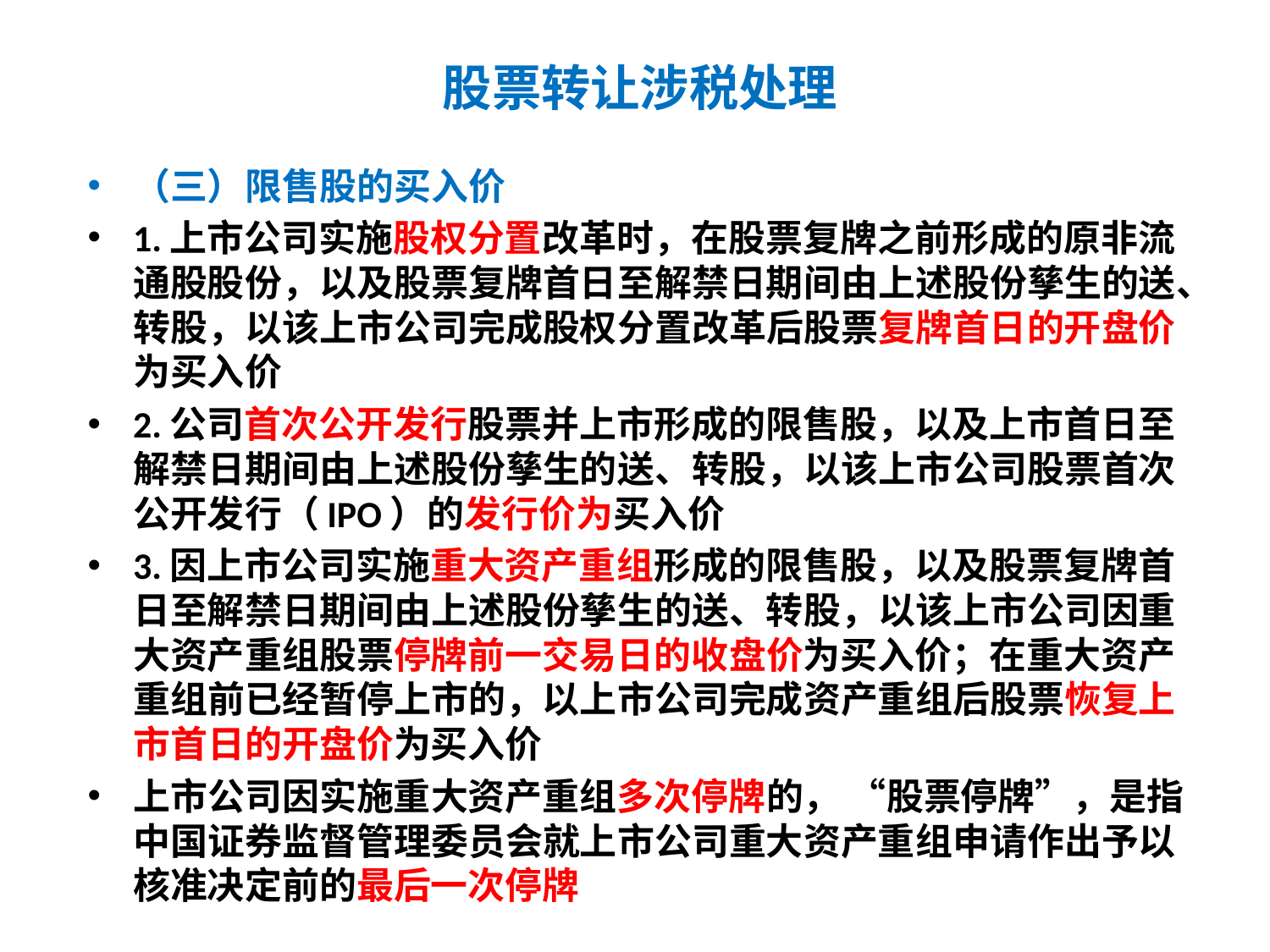

# 股票转让涉税处理
（三）限售股的买入价
1.上市公司实施股权分置改革时，在股票复牌之前形成的原非流通股股份，以及股票复牌首日至解禁日期间由上述股份孳生的送、转股，以该上市公司完成股权分置改革后股票复牌首日的开盘价为买入价
2.公司首次公开发行股票并上市形成的限售股，以及上市首日至解禁日期间由上述股份孳生的送、转股，以该上市公司股票首次公开发行（IPO）的发行价为买入价
3.因上市公司实施重大资产重组形成的限售股，以及股票复牌首日至解禁日期间由上述股份孳生的送、转股，以该上市公司因重大资产重组股票停牌前一交易日的收盘价为买入价；在重大资产重组前已经暂停上市的，以上市公司完成资产重组后股票恢复上市首日的开盘价为买入价
上市公司因实施重大资产重组多次停牌的， “股票停牌”，是指中国证券监督管理委员会就上市公司重大资产重组申请作出予以核准决定前的最后一次停牌